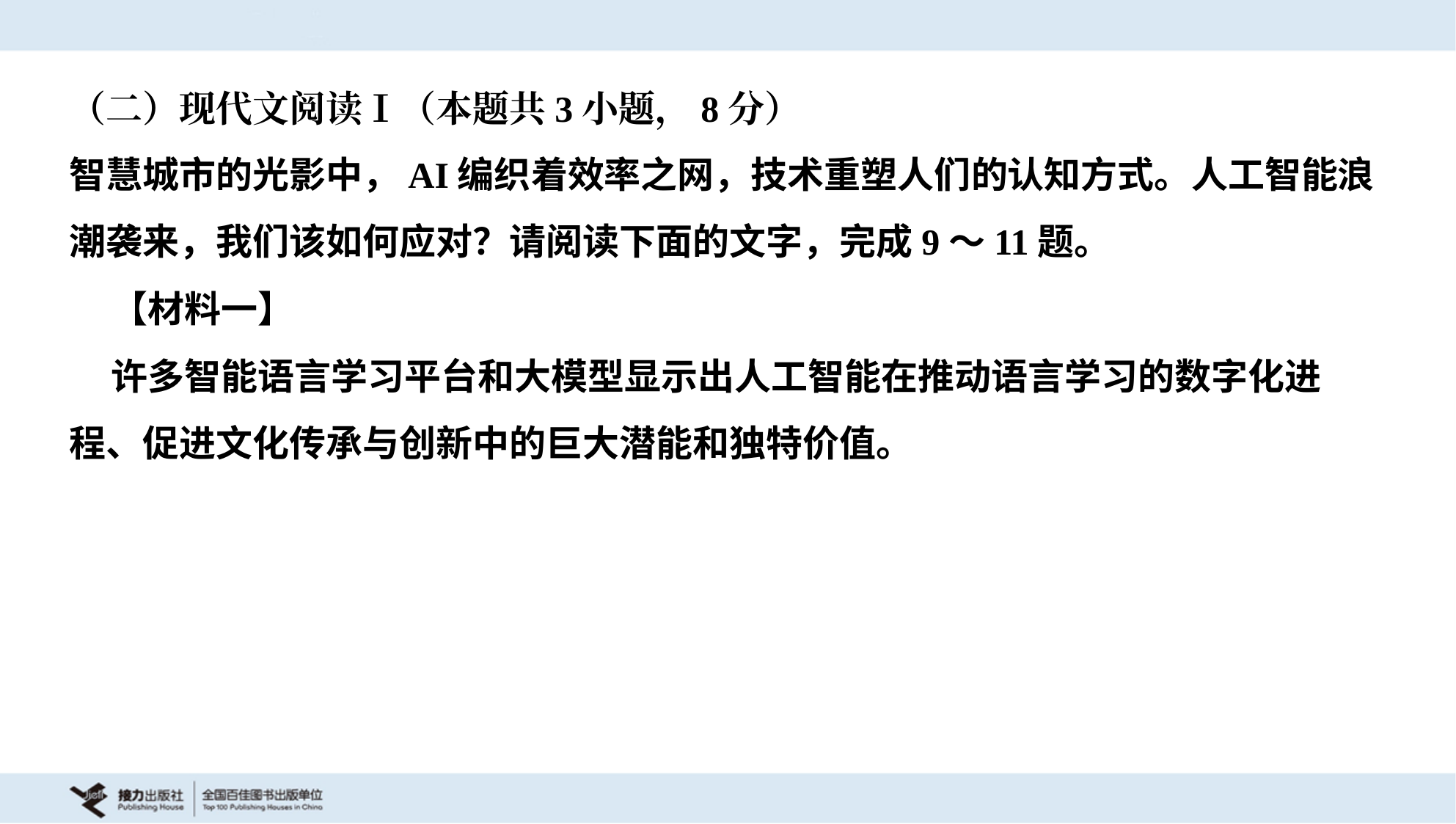

（二）现代文阅读Ⅰ（本题共3小题，8分）
智慧城市的光影中，AI编织着效率之网，技术重塑人们的认知方式。人工智能浪
潮袭来，我们该如何应对？请阅读下面的文字，完成9～11题。
    【材料一】
    许多智能语言学习平台和大模型显示出人工智能在推动语言学习的数字化进
程、促进文化传承与创新中的巨大潜能和独特价值。